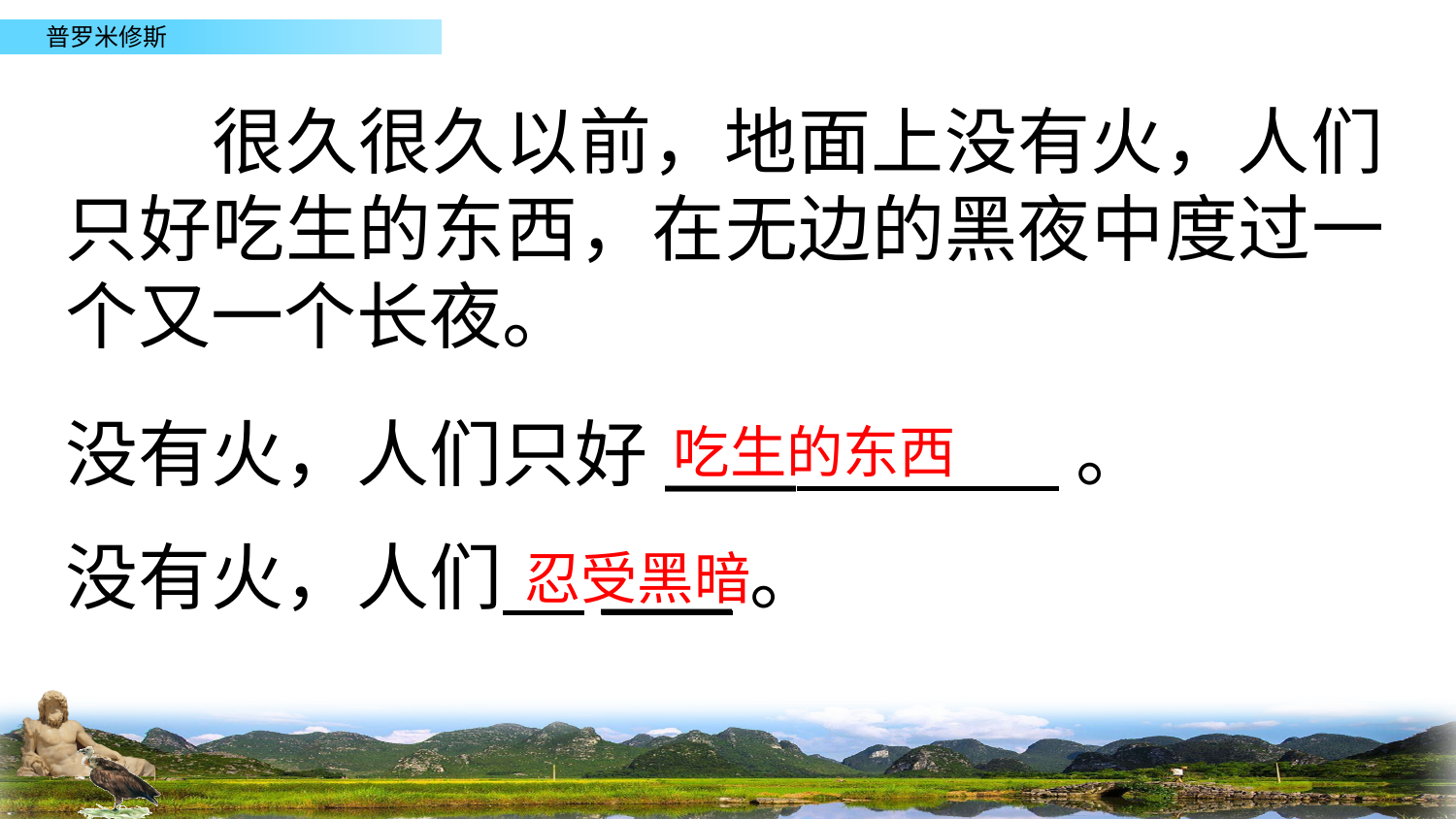

很久很久以前，地面上没有火，人们只好吃生的东西，在无边的黑夜中度过一个又一个长夜。
没有火，人们只好___      。
没有火，人们     ___。
吃生的东西
忍受黑暗